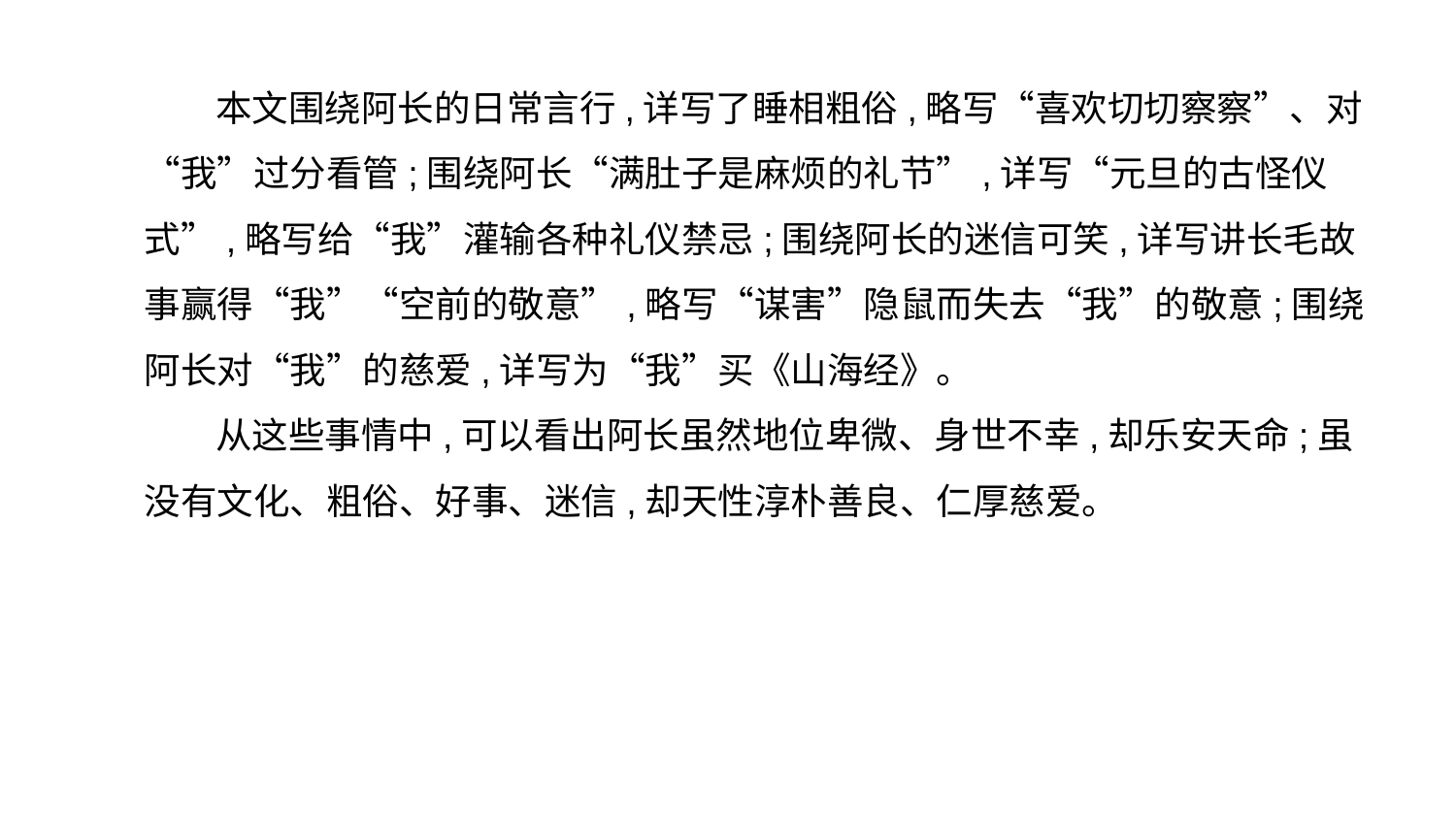

本文围绕阿长的日常言行,详写了睡相粗俗,略写“喜欢切切察察”、对“我”过分看管;围绕阿长“满肚子是麻烦的礼节”,详写“元旦的古怪仪式”,略写给“我”灌输各种礼仪禁忌;围绕阿长的迷信可笑,详写讲长毛故事赢得“我”“空前的敬意”,略写“谋害”隐鼠而失去“我”的敬意;围绕阿长对“我”的慈爱,详写为“我”买《山海经》。
从这些事情中,可以看出阿长虽然地位卑微、身世不幸,却乐安天命;虽没有文化、粗俗、好事、迷信,却天性淳朴善良、仁厚慈爱。